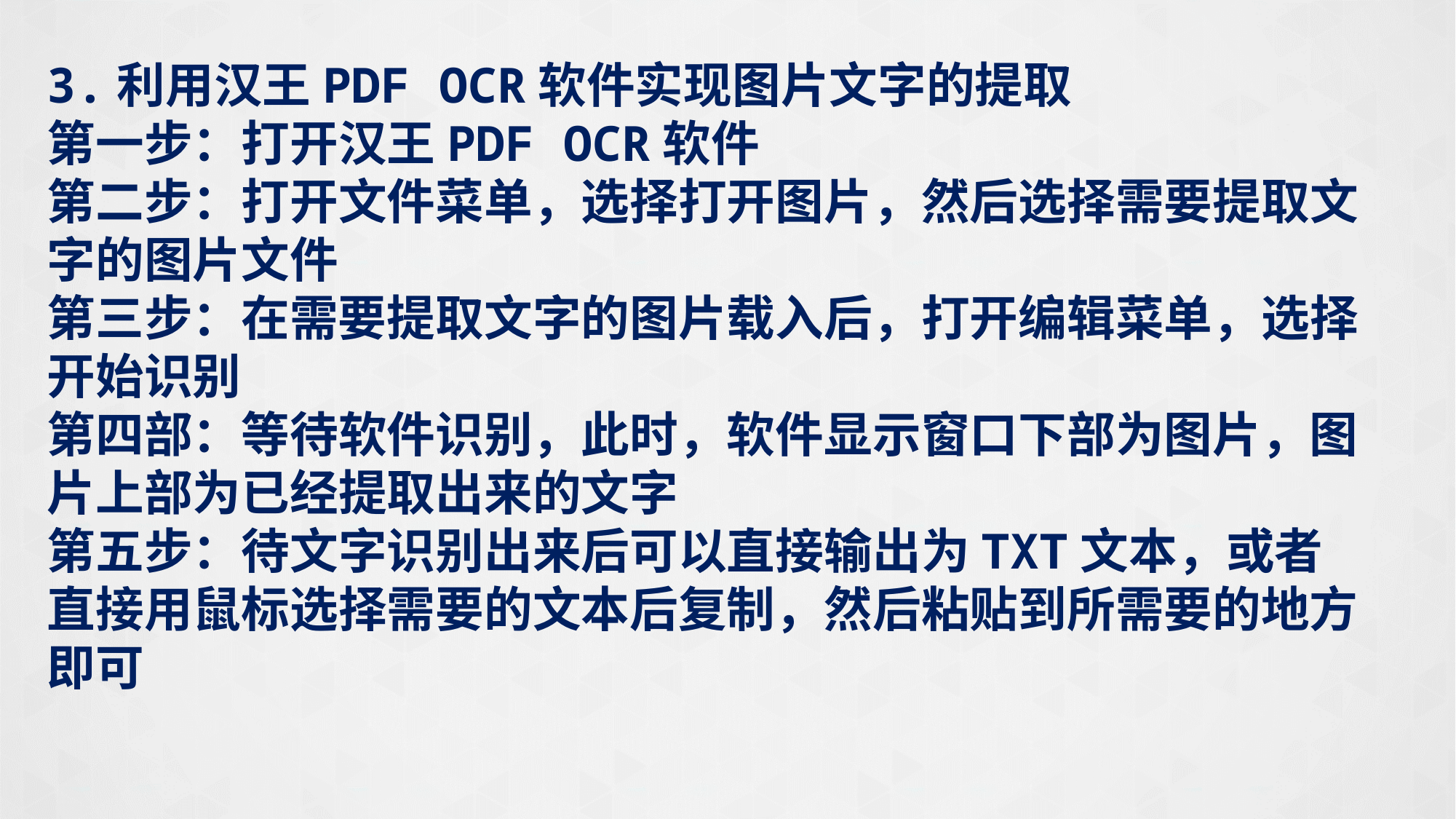

3.利用汉王PDF OCR软件实现图片文字的提取
第一步：打开汉王PDF OCR软件
第二步：打开文件菜单，选择打开图片，然后选择需要提取文字的图片文件
第三步：在需要提取文字的图片载入后，打开编辑菜单，选择开始识别
第四部：等待软件识别，此时，软件显示窗口下部为图片，图片上部为已经提取出来的文字
第五步：待文字识别出来后可以直接输出为TXT文本，或者直接用鼠标选择需要的文本后复制，然后粘贴到所需要的地方即可